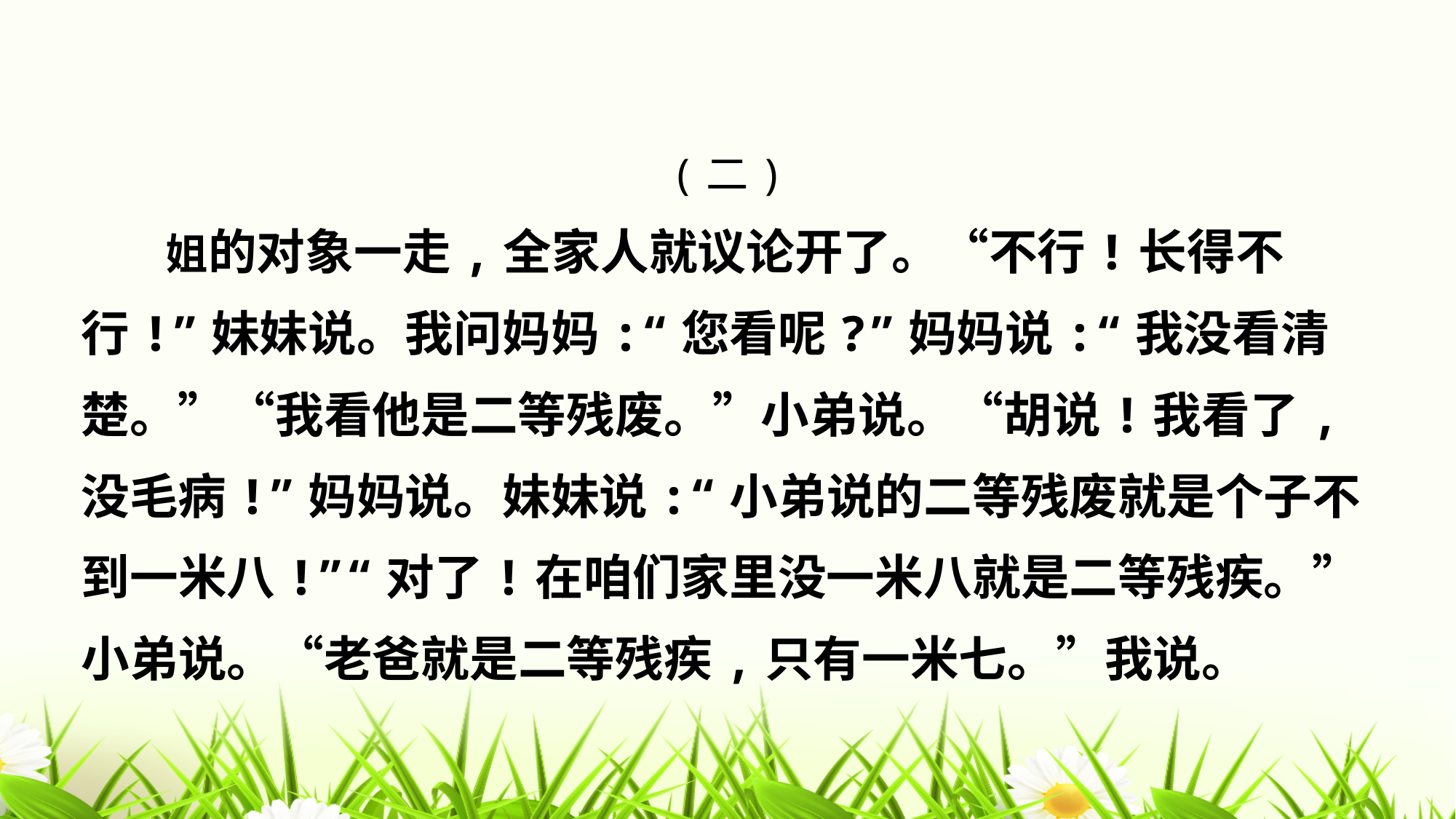

(二)
　　姐的对象一走,全家人就议论开了。“不行!长得不行!”妹妹说。我问妈妈:“您看呢?”妈妈说:“我没看清楚。”“我看他是二等残废。”小弟说。“胡说!我看了,没毛病!”妈妈说。妹妹说:“小弟说的二等残废就是个子不到一米八!”“对了!在咱们家里没一米八就是二等残疾。”小弟说。“老爸就是二等残疾,只有一米七。”我说。